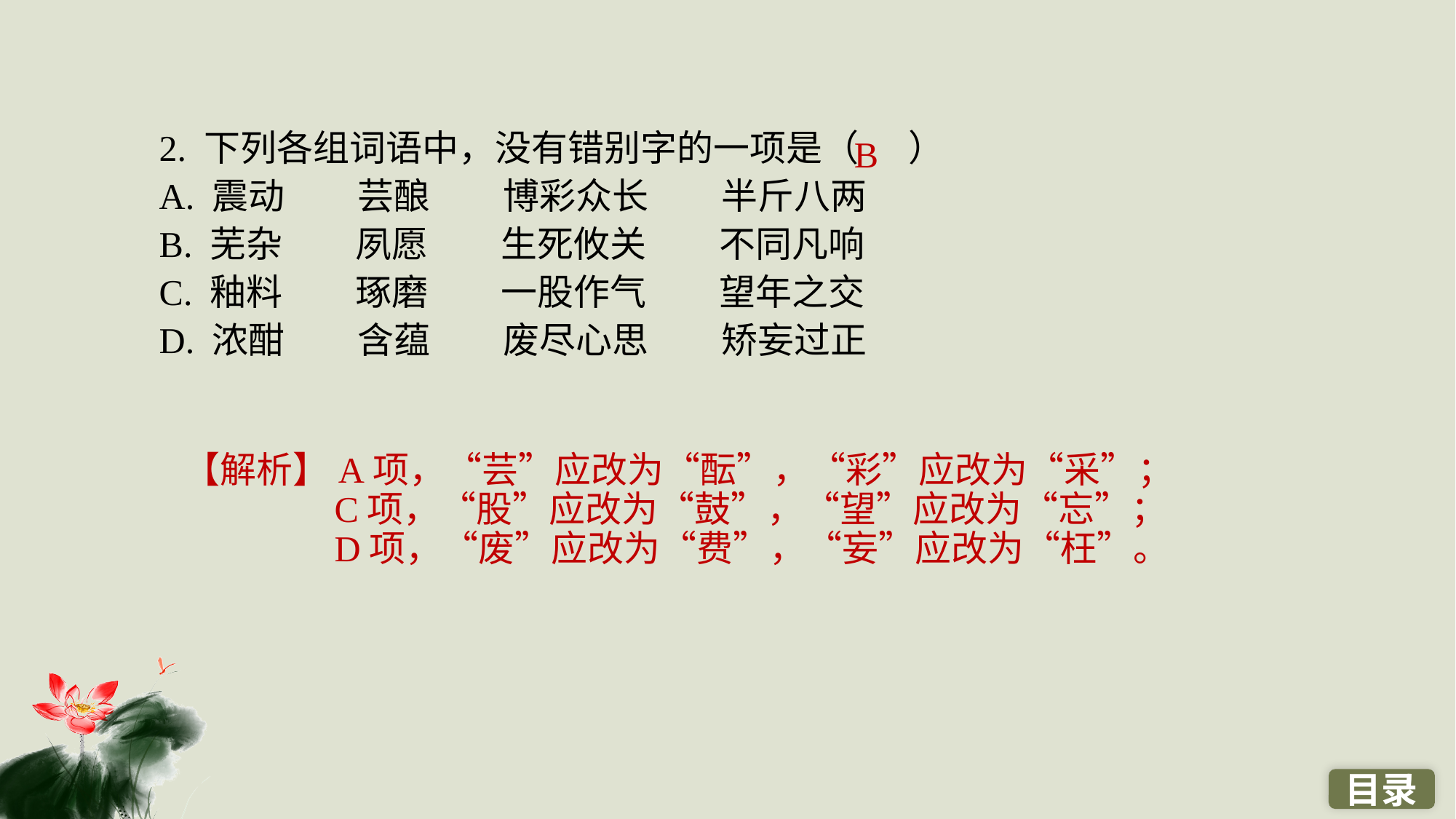

2. 下列各组词语中，没有错别字的一项是（      ）
A. 震动　　芸酿　　博彩众长　　半斤八两
B. 芜杂　　夙愿　　生死攸关　　不同凡响
C. 釉料　　琢磨　　一股作气　　望年之交
D. 浓酣　　含蕴　　废尽心思　　矫妄过正
B
【解析】A项，“芸”应改为“酝”，“彩”应改为“采”；
C项，“股”应改为“鼓”，“望”应改为“忘”；
D项，“废”应改为“费”，“妄”应改为“枉”。